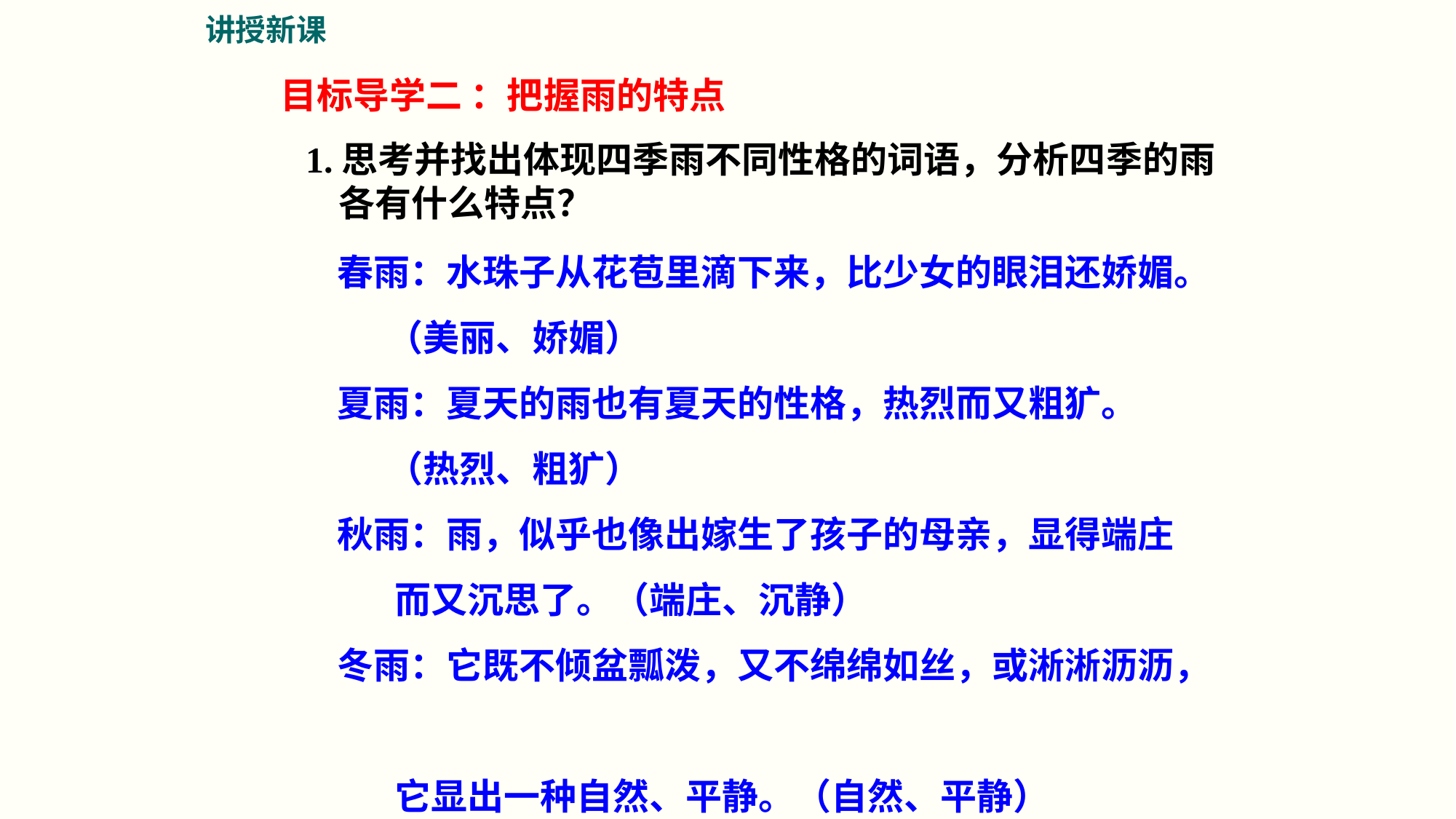

讲授新课
目标导学二 ：把握雨的特点
1.思考并找出体现四季雨不同性格的词语，分析四季的雨
   各有什么特点？
春雨：水珠子从花苞里滴下来，比少女的眼泪还娇媚。
     （美丽、娇媚）
夏雨：夏天的雨也有夏天的性格，热烈而又粗犷。
     （热烈、粗犷）
秋雨：雨，似乎也像出嫁生了孩子的母亲，显得端庄
      而又沉思了。（端庄、沉静）
冬雨：它既不倾盆瓢泼，又不绵绵如丝，或淅淅沥沥，
      它显出一种自然、平静。（自然、平静）